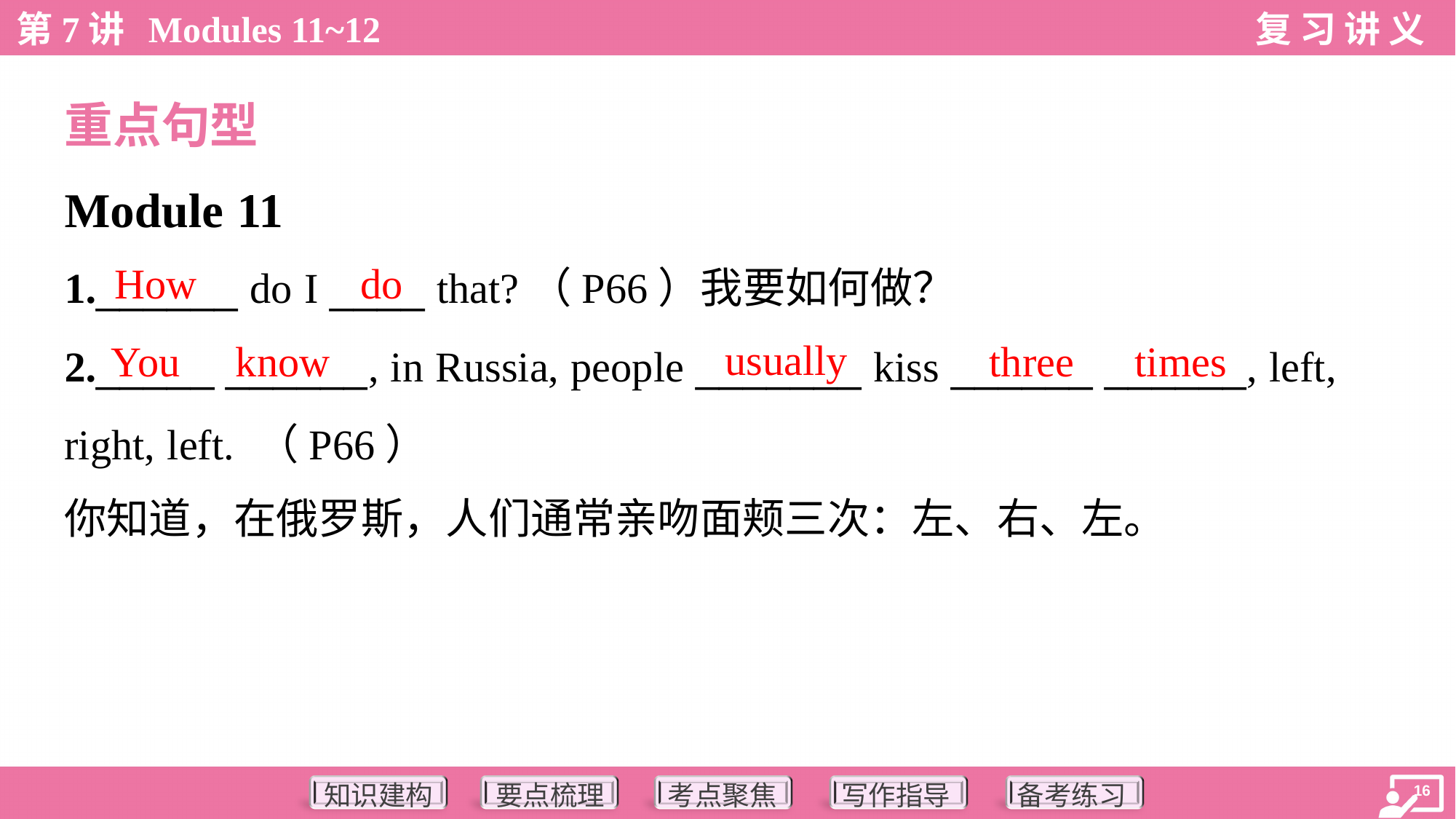

重点句型
Module 11
How
do
1.______ do I ____ that?（P66）我要如何做？
usually
You
know
three
times
2._____ ______, in Russia, people _______ kiss ______ ______, left,
right, left. （P66）
你知道，在俄罗斯，人们通常亲吻面颊三次：左、右、左。